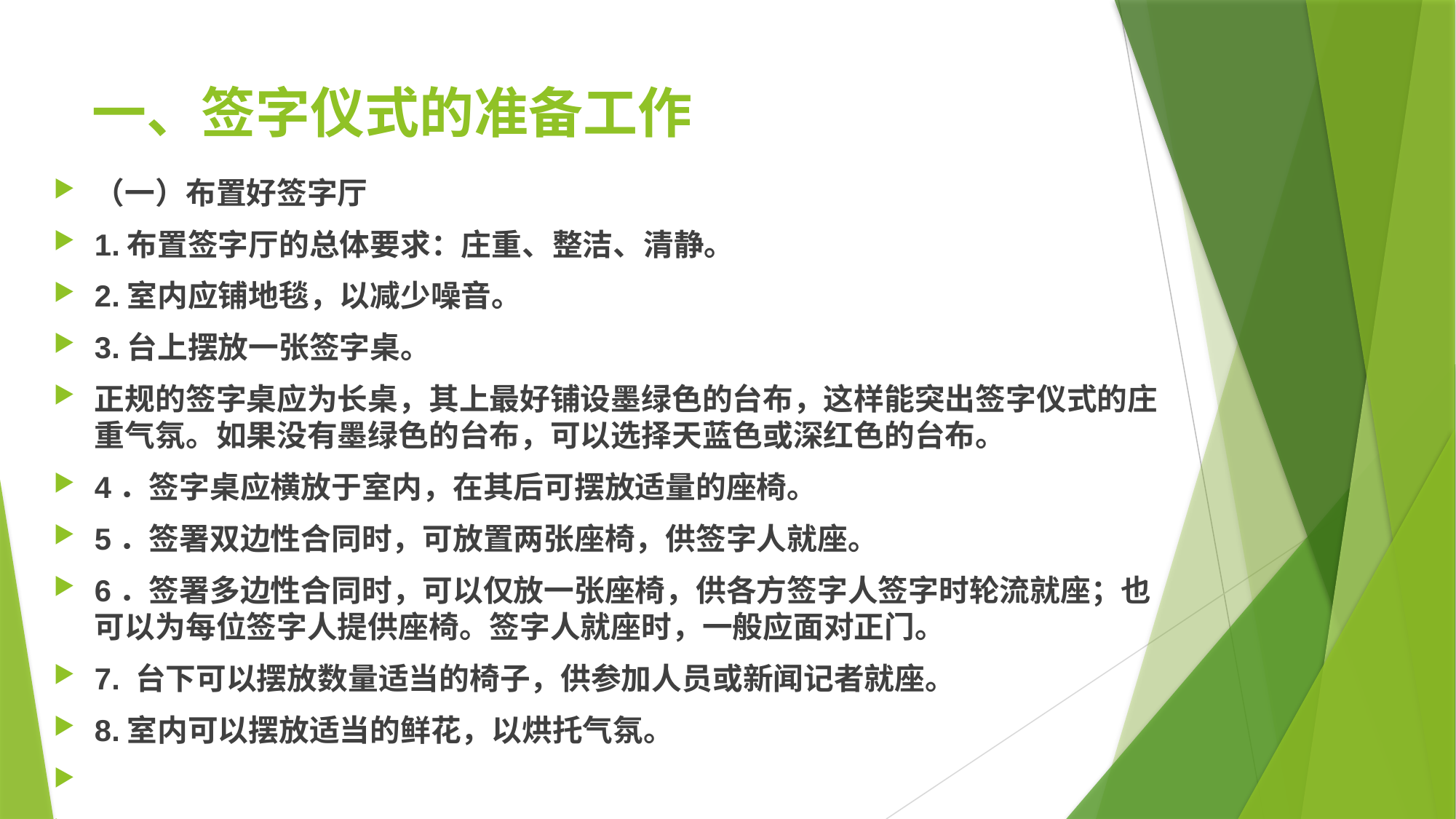

# 一、签字仪式的准备工作
（一）布置好签字厅
1.布置签字厅的总体要求：庄重、整洁、清静。
2.室内应铺地毯，以减少噪音。
3.台上摆放一张签字桌。
正规的签字桌应为长桌，其上最好铺设墨绿色的台布，这样能突出签字仪式的庄重气氛。如果没有墨绿色的台布，可以选择天蓝色或深红色的台布。
4．签字桌应横放于室内，在其后可摆放适量的座椅。
5．签署双边性合同时，可放置两张座椅，供签字人就座。
6．签署多边性合同时，可以仅放一张座椅，供各方签字人签字时轮流就座；也可以为每位签字人提供座椅。签字人就座时，一般应面对正门。
7. 台下可以摆放数量适当的椅子，供参加人员或新闻记者就座。
8.室内可以摆放适当的鲜花，以烘托气氛。